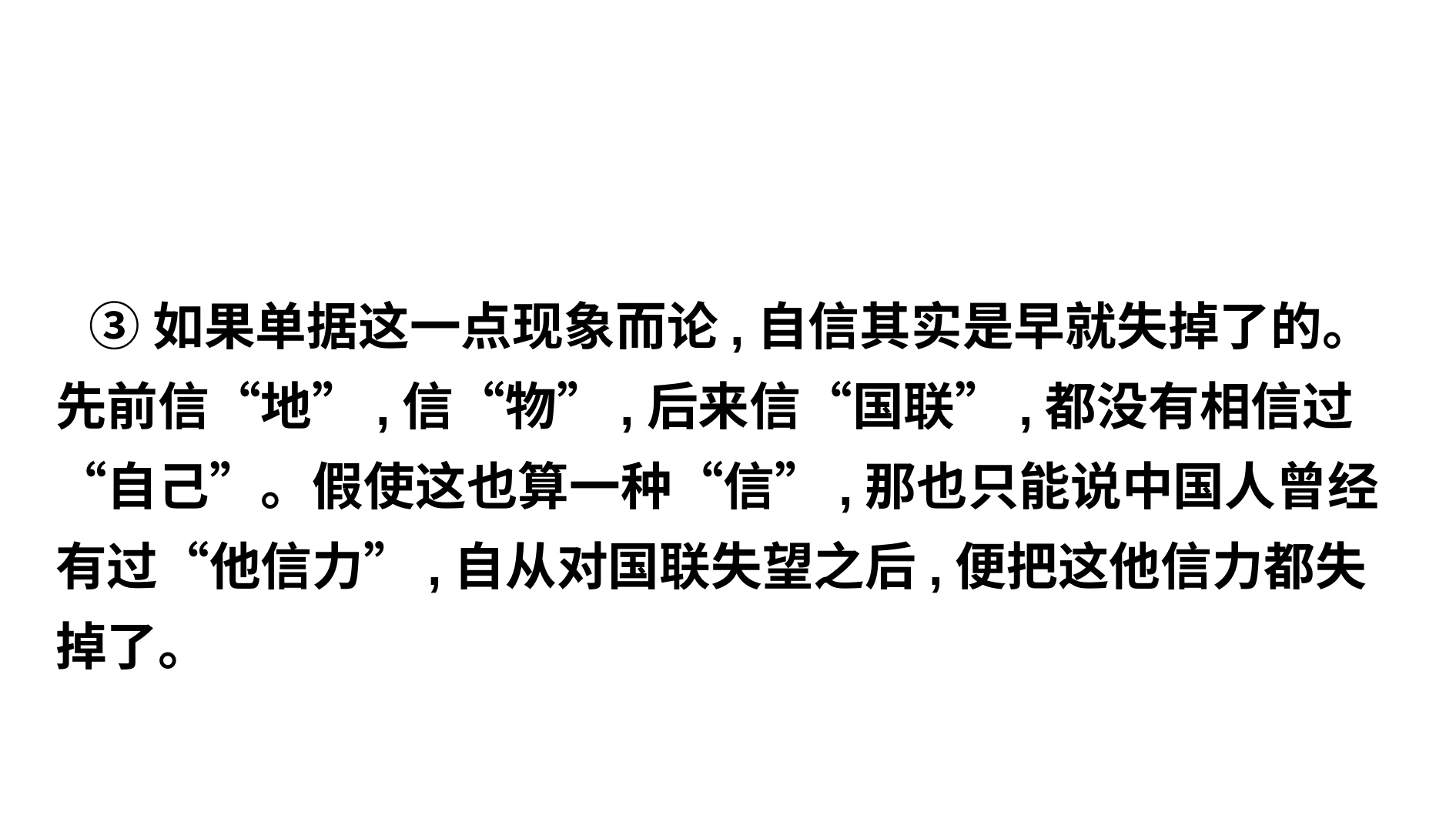

③如果单据这一点现象而论,自信其实是早就失掉了的。先前信“地”,信“物”,后来信“国联”,都没有相信过“自己”。假使这也算一种“信”,那也只能说中国人曾经有过“他信力”,自从对国联失望之后,便把这他信力都失掉了。